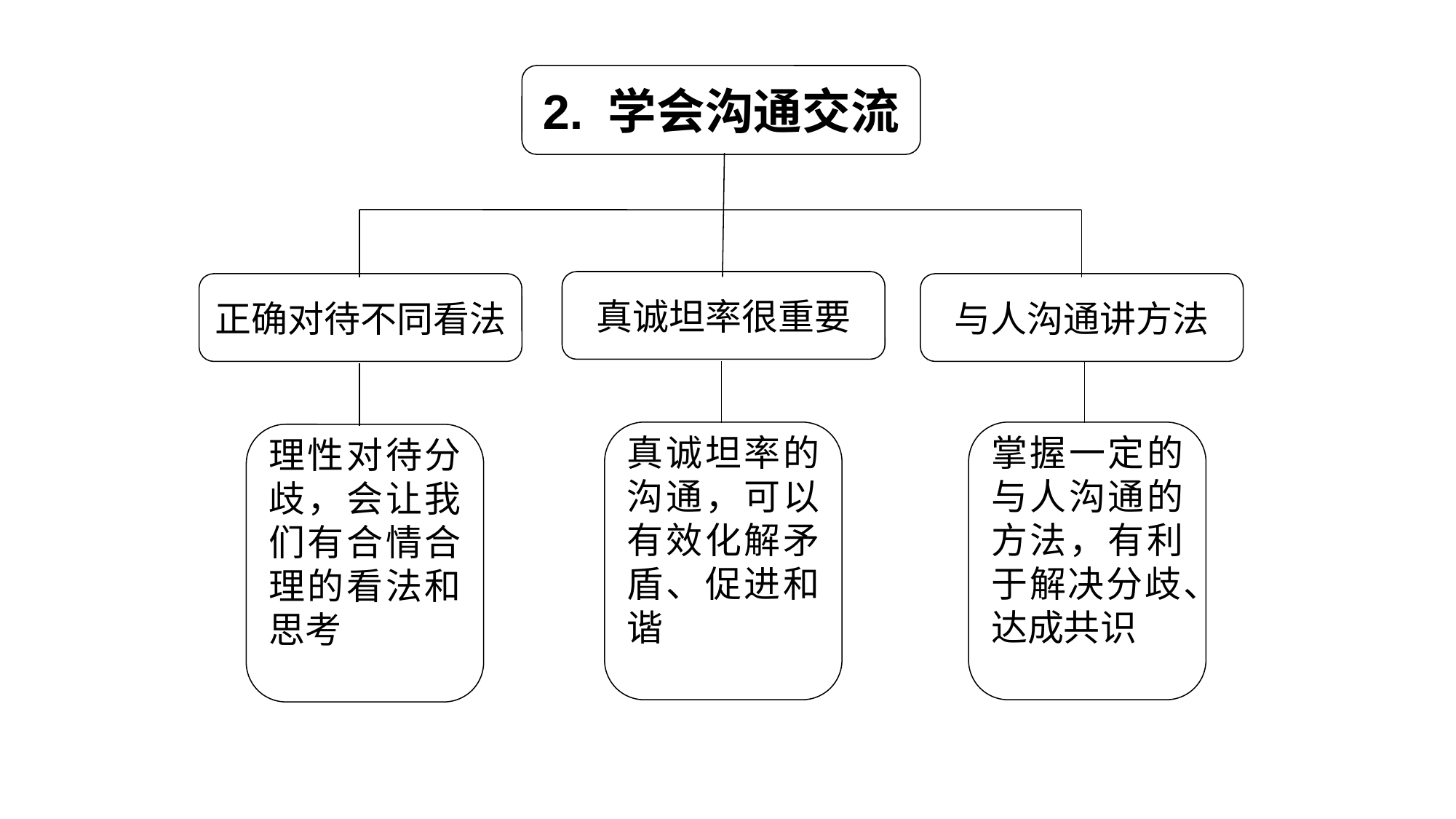

2. 学会沟通交流
真诚坦率很重要
正确对待不同看法
与人沟通讲方法
真诚坦率的沟通，可以有效化解矛盾、促进和谐

掌握一定的与人沟通的方法，有利于解决分歧、达成共识

理性对待分歧，会让我们有合情合理的看法和思考